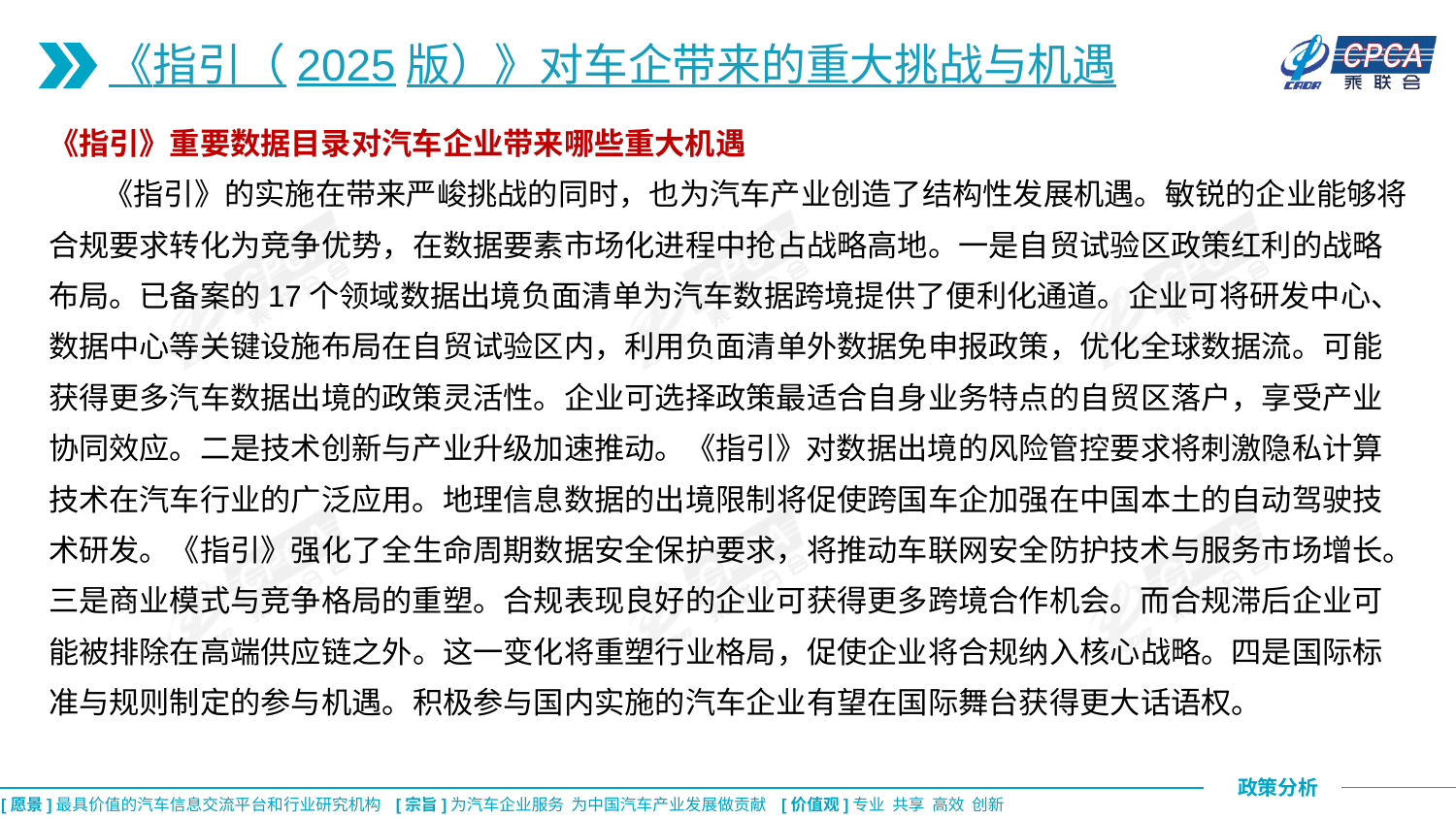

《指引（2025版）》对车企带来的重大挑战与机遇
《指引》重要数据目录对汽车企业带来哪些重大机遇
       《指引》的实施在带来严峻挑战的同时，也为汽车产业创造了结构性发展机遇。敏锐的企业能够将合规要求转化为竞争优势，在数据要素市场化进程中抢占战略高地。一是自贸试验区政策红利的战略布局。已备案的17个领域数据出境负面清单为汽车数据跨境提供了便利化通道。企业可将研发中心、数据中心等关键设施布局在自贸试验区内，利用负面清单外数据免申报政策，优化全球数据流。可能获得更多汽车数据出境的政策灵活性。企业可选择政策最适合自身业务特点的自贸区落户，享受产业协同效应。二是技术创新与产业升级加速推动。《指引》对数据出境的风险管控要求将刺激隐私计算技术在汽车行业的广泛应用。地理信息数据的出境限制将促使跨国车企加强在中国本土的自动驾驶技术研发。《指引》强化了全生命周期数据安全保护要求，将推动车联网安全防护技术与服务市场增长。三是商业模式与竞争格局的重塑。合规表现良好的企业可获得更多跨境合作机会。而合规滞后企业可能被排除在高端供应链之外。这一变化将重塑行业格局，促使企业将合规纳入核心战略。四是国际标准与规则制定的参与机遇。积极参与国内实施的汽车企业有望在国际舞台获得更大话语权。